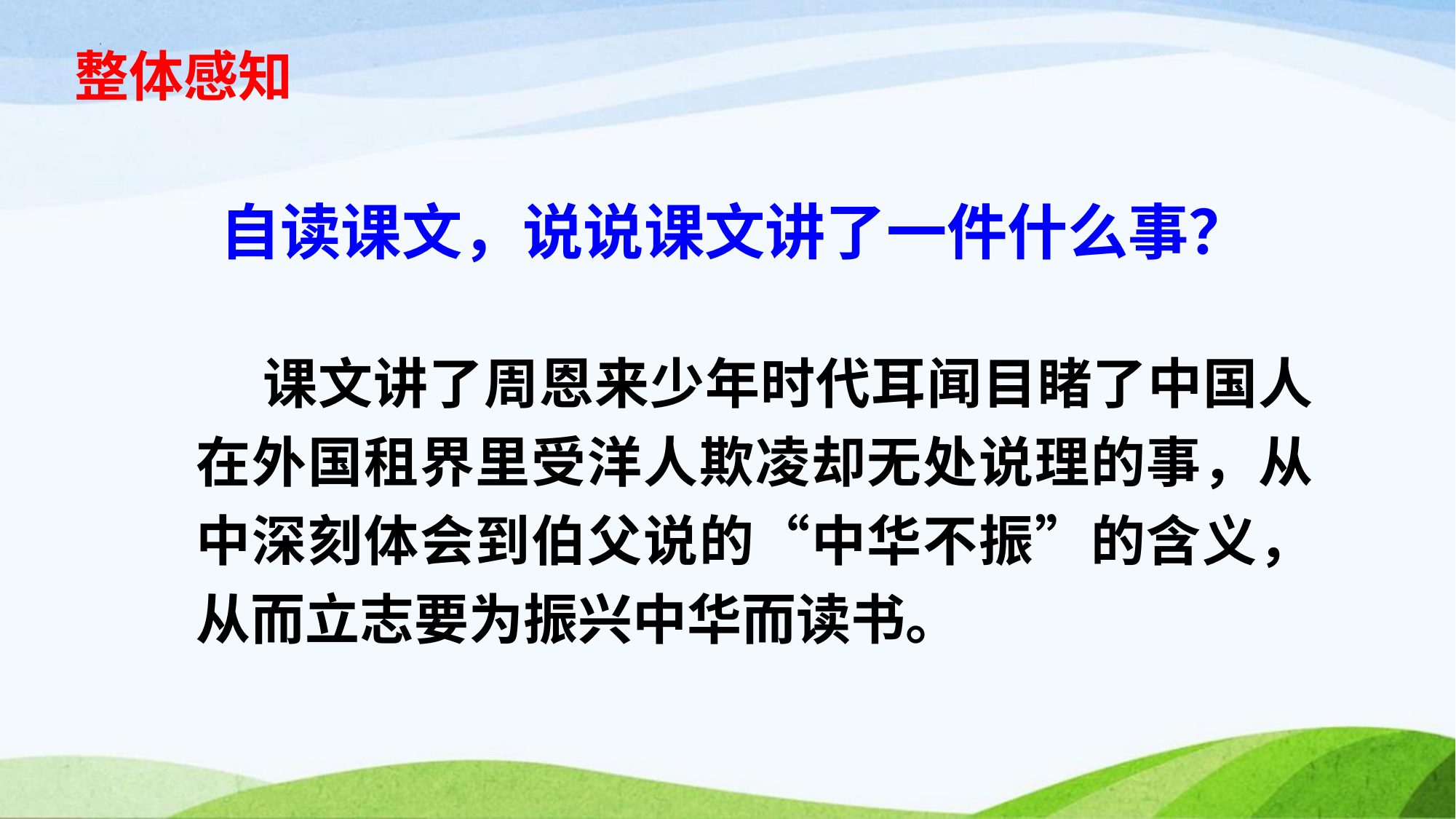

整体感知
自读课文，说说课文讲了一件什么事？
    课文讲了周恩来少年时代耳闻目睹了中国人在外国租界里受洋人欺凌却无处说理的事，从中深刻体会到伯父说的“中华不振”的含义，从而立志要为振兴中华而读书。